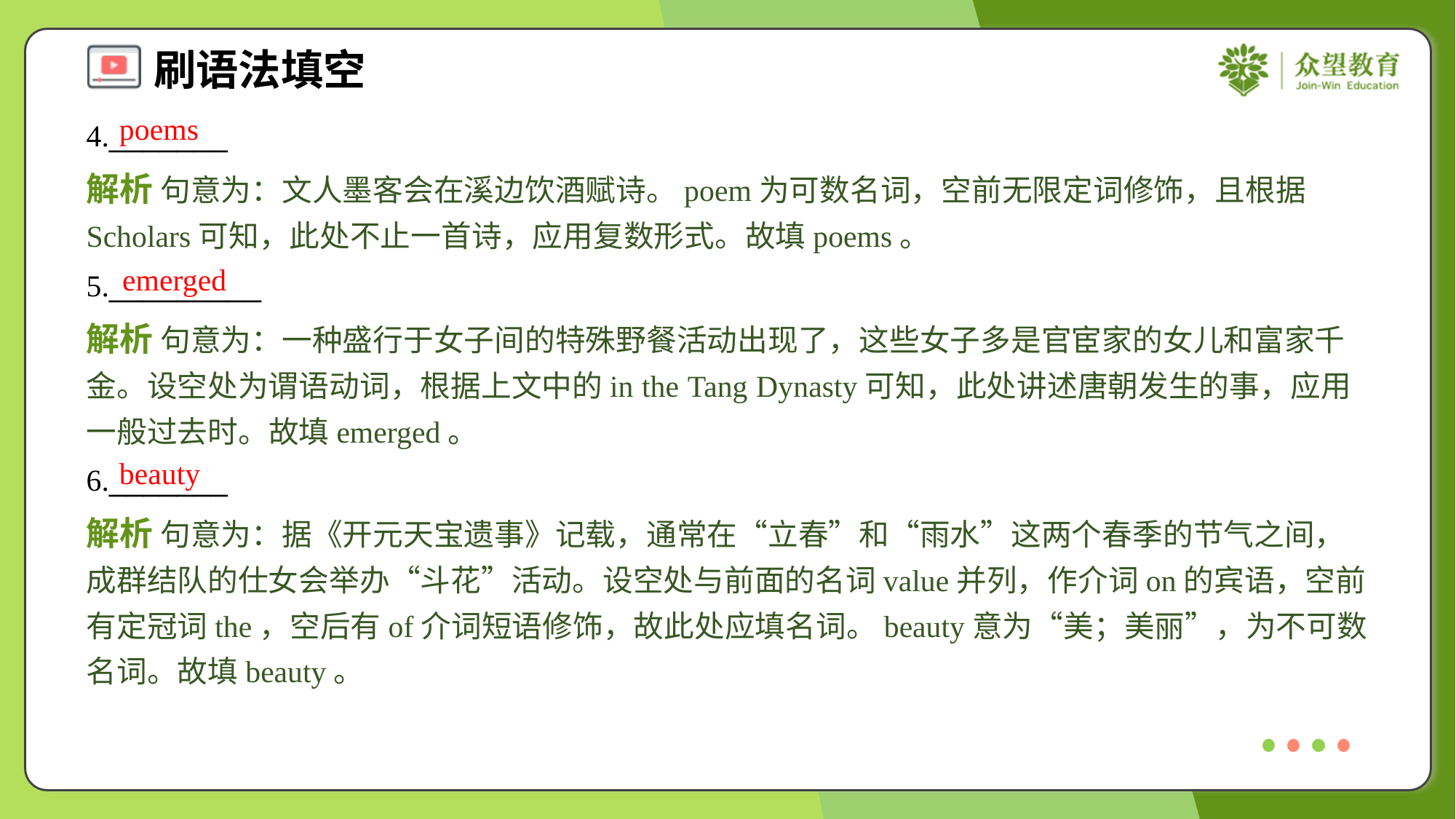

poems
4._______
解析 句意为：文人墨客会在溪边饮酒赋诗。poem为可数名词，空前无限定词修饰，且根据Scholars可知，此处不止一首诗，应用复数形式。故填poems。
emerged
5._________
解析 句意为：一种盛行于女子间的特殊野餐活动出现了，这些女子多是官宦家的女儿和富家千金。设空处为谓语动词，根据上文中的in the Tang Dynasty可知，此处讲述唐朝发生的事，应用一般过去时。故填emerged。
beauty
6._______
解析 句意为：据《开元天宝遗事》记载，通常在“立春”和“雨水”这两个春季的节气之间，成群结队的仕女会举办“斗花”活动。设空处与前面的名词value并列，作介词on的宾语，空前有定冠词the，空后有of介词短语修饰，故此处应填名词。beauty意为“美；美丽”，为不可数名词。故填beauty。